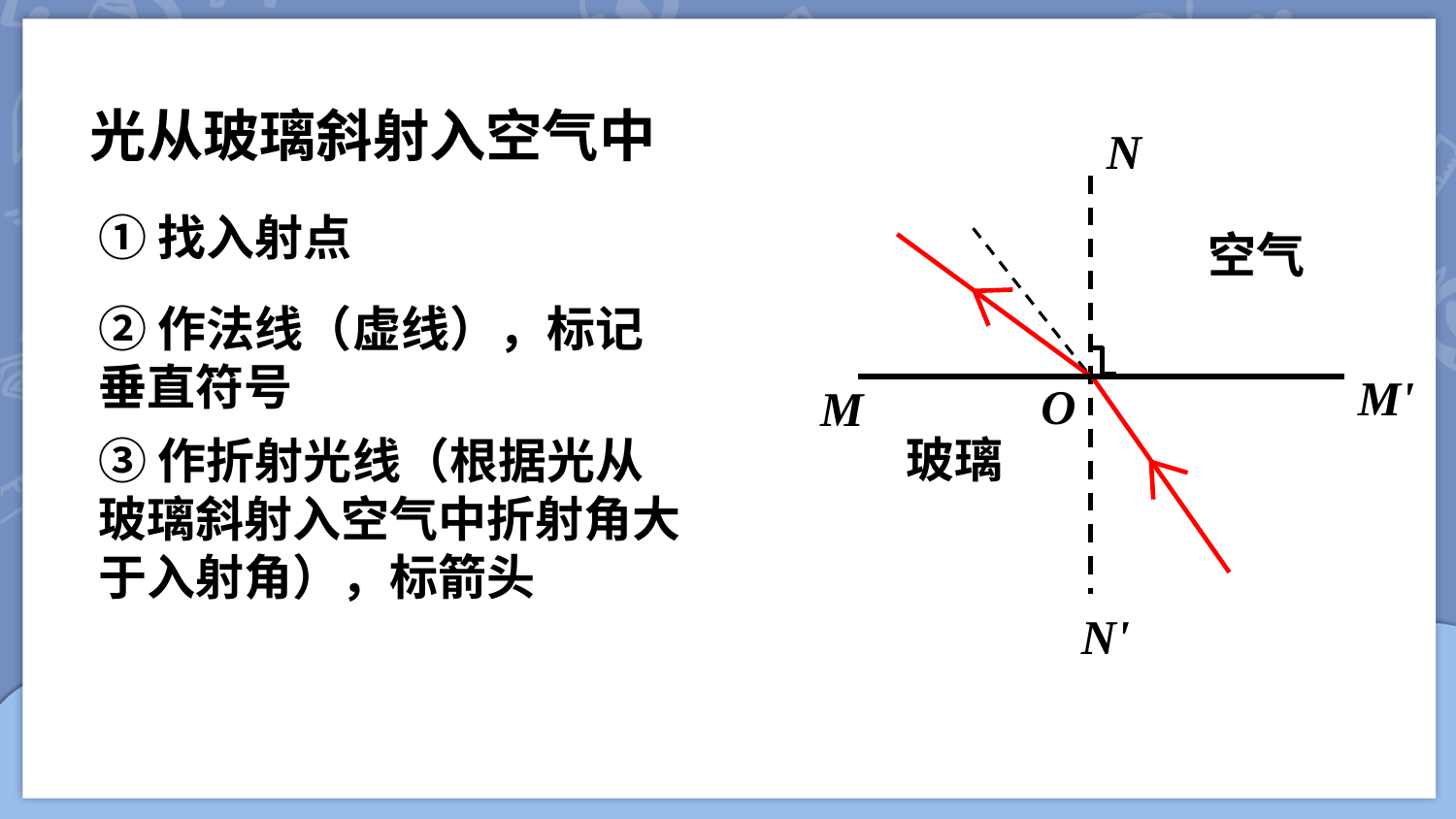

光从玻璃斜射入空气中
N
①找入射点
空气
M'
M
玻璃
②作法线（虚线），标记垂直符号
O
③作折射光线（根据光从玻璃斜射入空气中折射角大于入射角），标箭头
N'